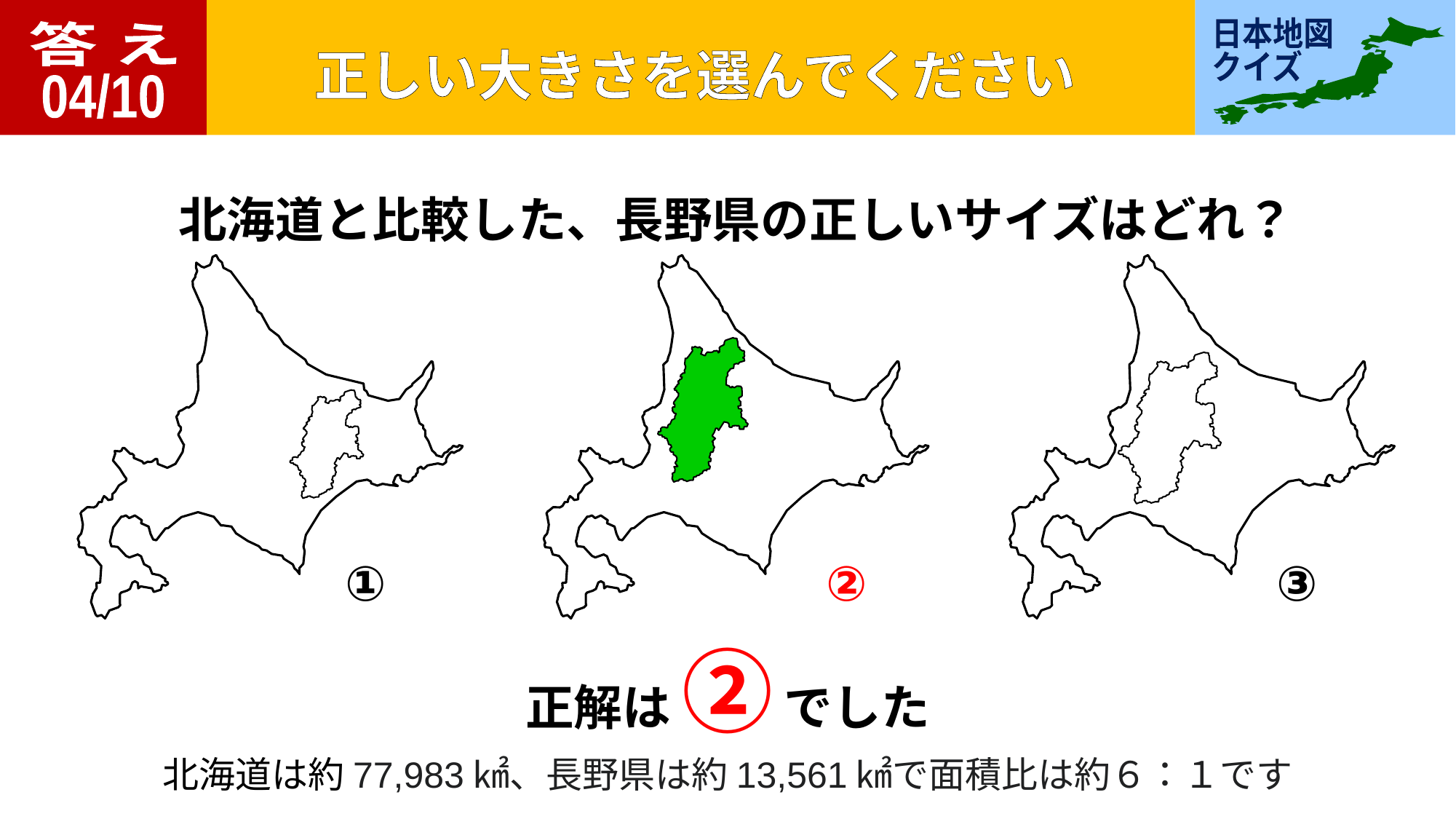

答 え
04/10
北海道と比較した、長野県の正しいサイズはどれ？

①
②
③
正解は ② でした
北海道は約77,983㎢、長野県は約13,561㎢で面積比は約６：１です